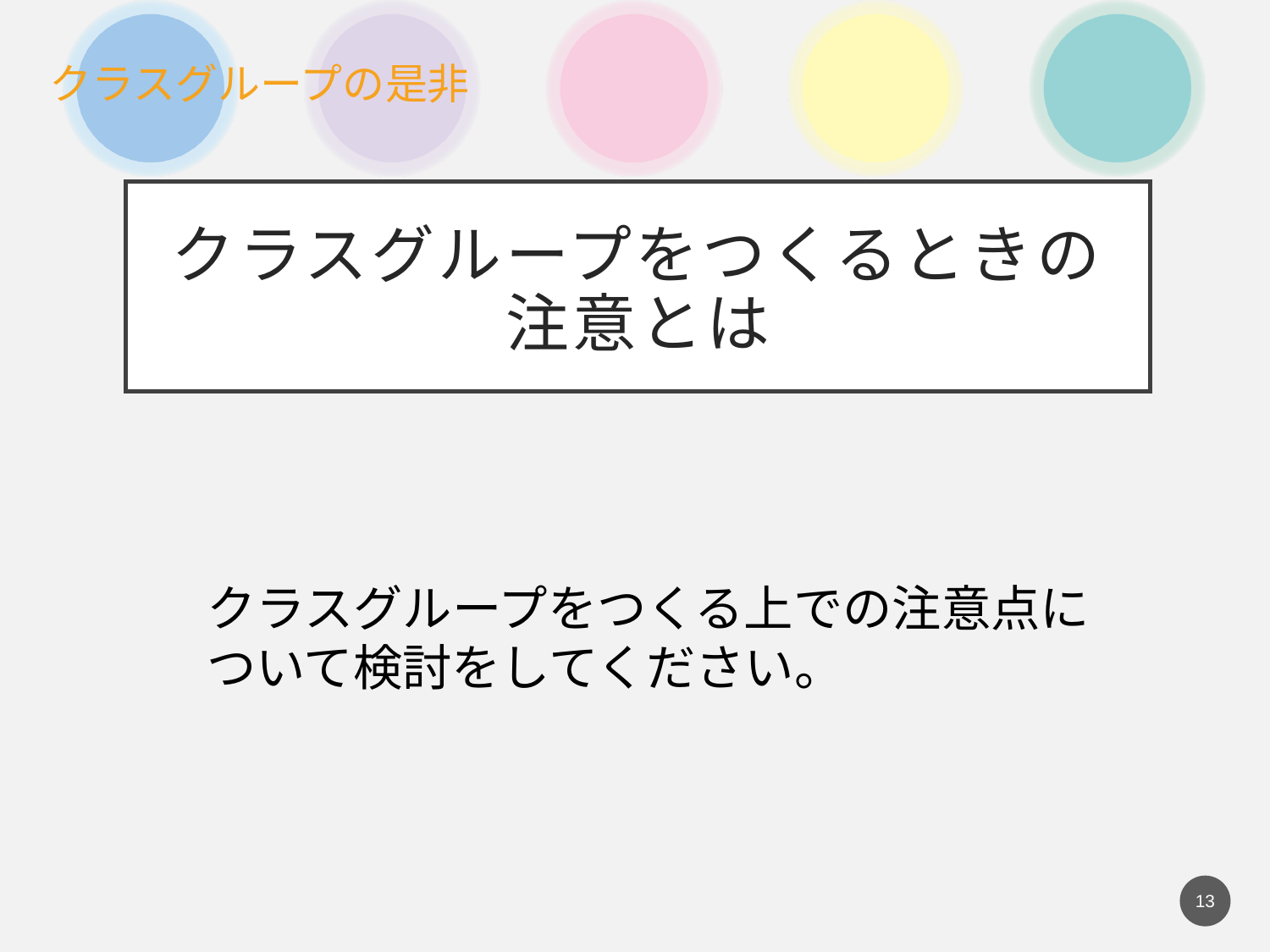

クラスグループをつくるときの注意とは
クラスグループをつくる上での注意点について検討をしてください。
13